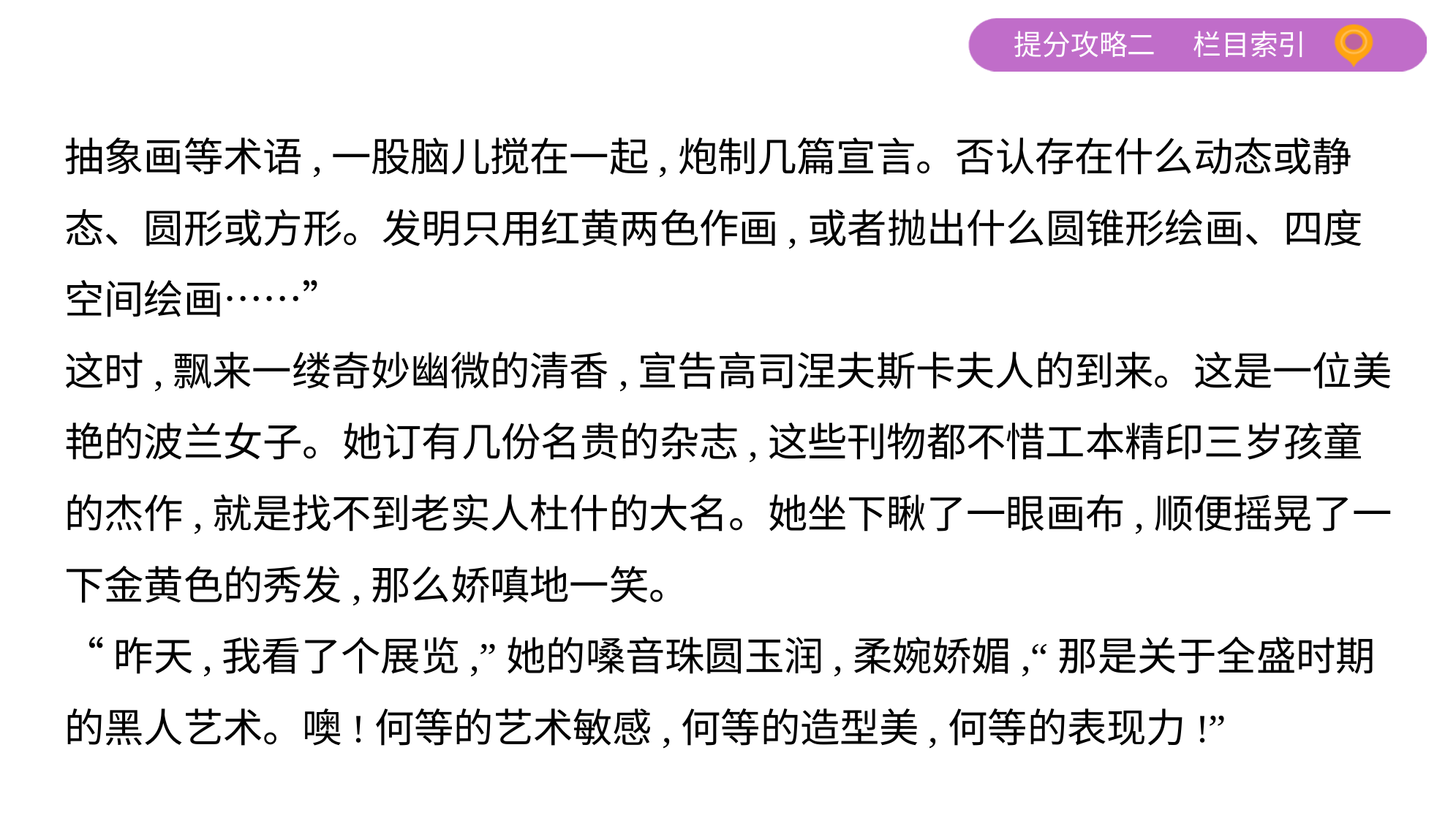

抽象画等术语,一股脑儿搅在一起,炮制几篇宣言。否认存在什么动态或静
态、圆形或方形。发明只用红黄两色作画,或者抛出什么圆锥形绘画、四度
空间绘画……”
这时,飘来一缕奇妙幽微的清香,宣告高司涅夫斯卡夫人的到来。这是一位美
艳的波兰女子。她订有几份名贵的杂志,这些刊物都不惜工本精印三岁孩童
的杰作,就是找不到老实人杜什的大名。她坐下瞅了一眼画布,顺便摇晃了一
下金黄色的秀发,那么娇嗔地一笑。
“昨天,我看了个展览,”她的嗓音珠圆玉润,柔婉娇媚,“那是关于全盛时期
的黑人艺术。噢!何等的艺术敏感,何等的造型美,何等的表现力!”